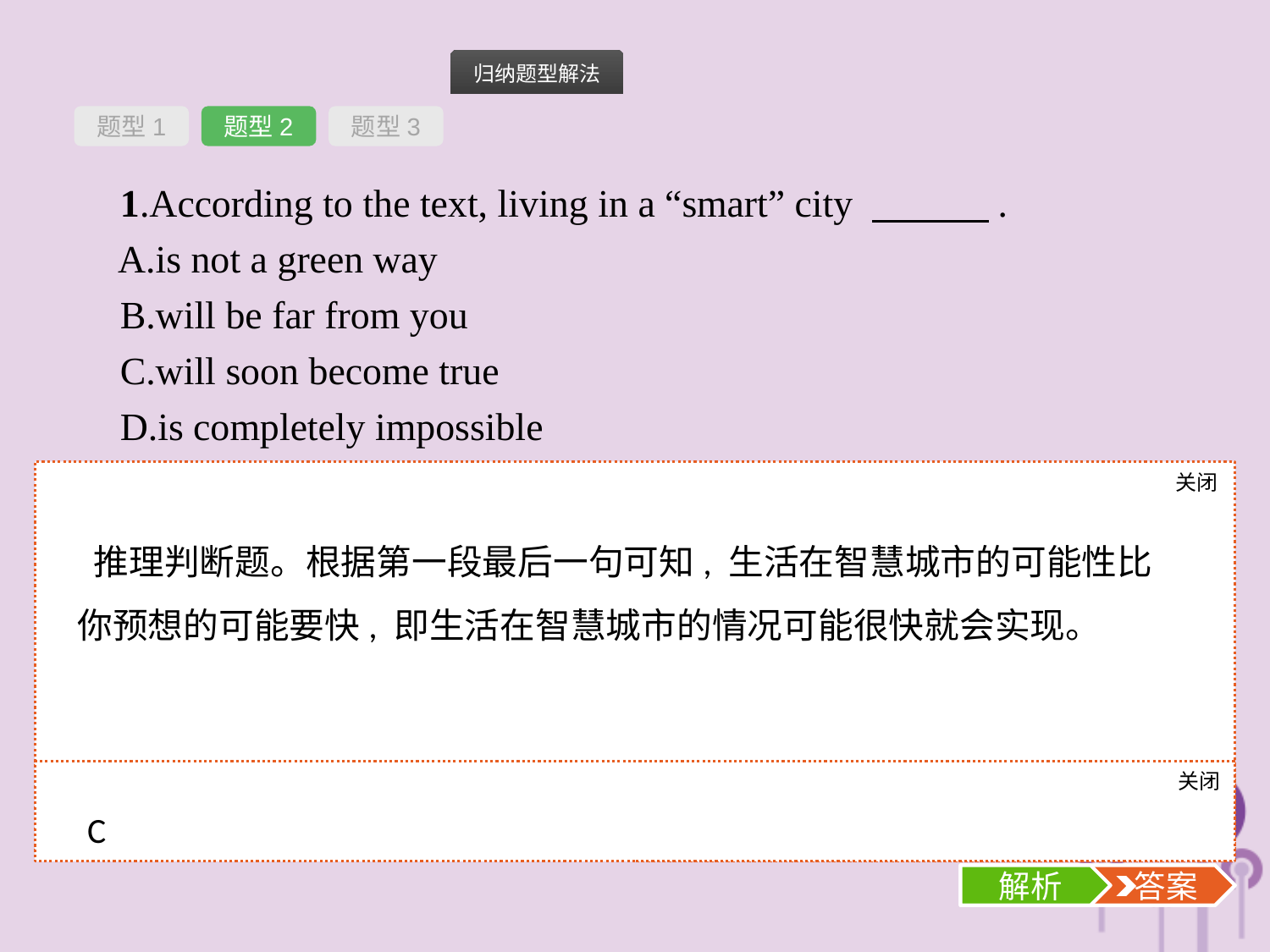

题型1
题型2
题型3
1.According to the text, living in a “smart” city 　　　.
A.is not a green way
B.will be far from you
C.will soon become true
D.is completely impossible

关闭
解析

 推理判断题。根据第一段最后一句可知, 生活在智慧城市的可能性比你预想的可能要快, 即生活在智慧城市的情况可能很快就会实现。
关闭

解析
  答案

C
解析
  答案